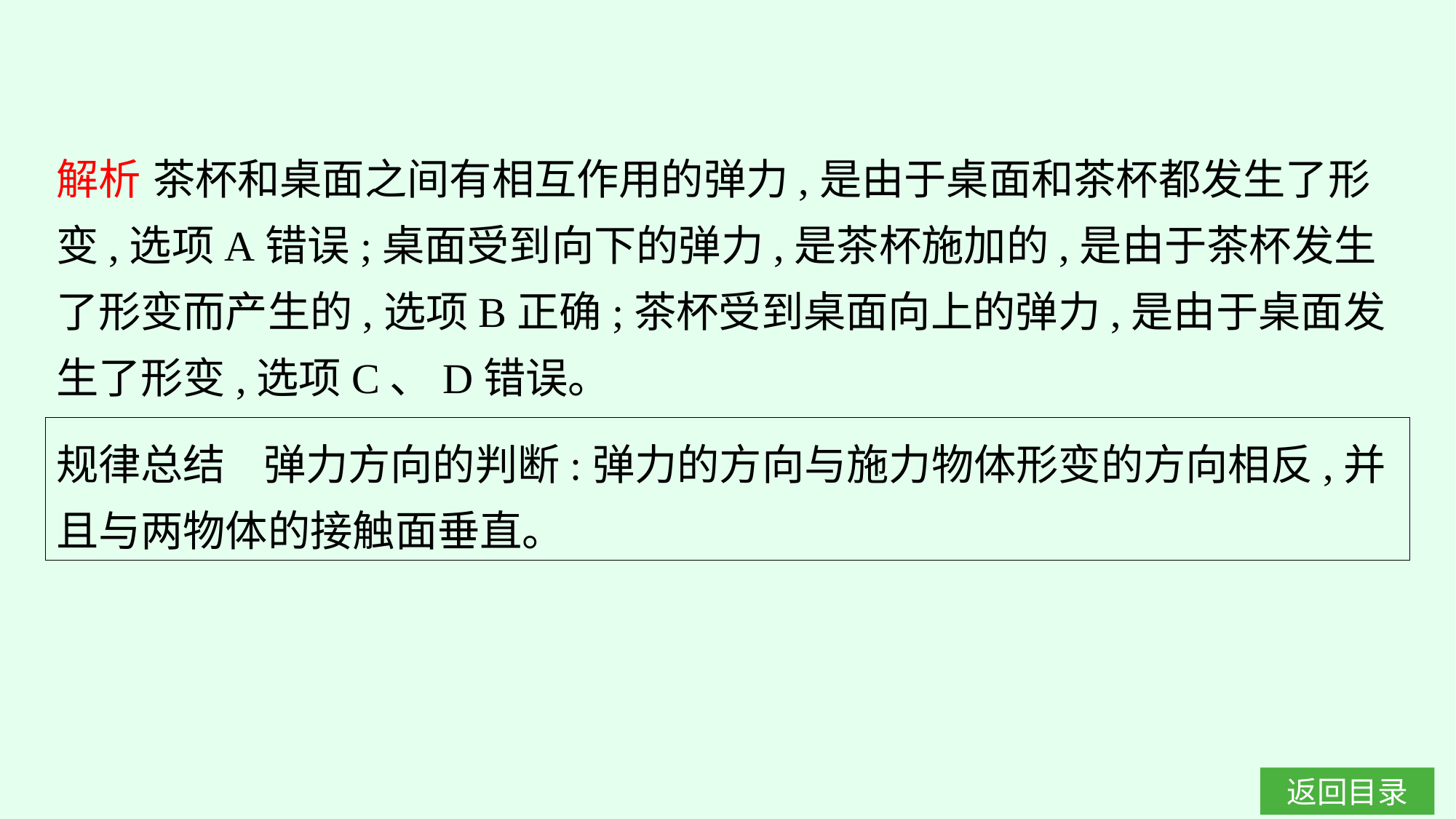

解析 茶杯和桌面之间有相互作用的弹力,是由于桌面和茶杯都发生了形变,选项A错误;桌面受到向下的弹力,是茶杯施加的,是由于茶杯发生了形变而产生的,选项B正确;茶杯受到桌面向上的弹力,是由于桌面发生了形变,选项C、D错误。
规律总结    弹力方向的判断:弹力的方向与施力物体形变的方向相反,并且与两物体的接触面垂直。